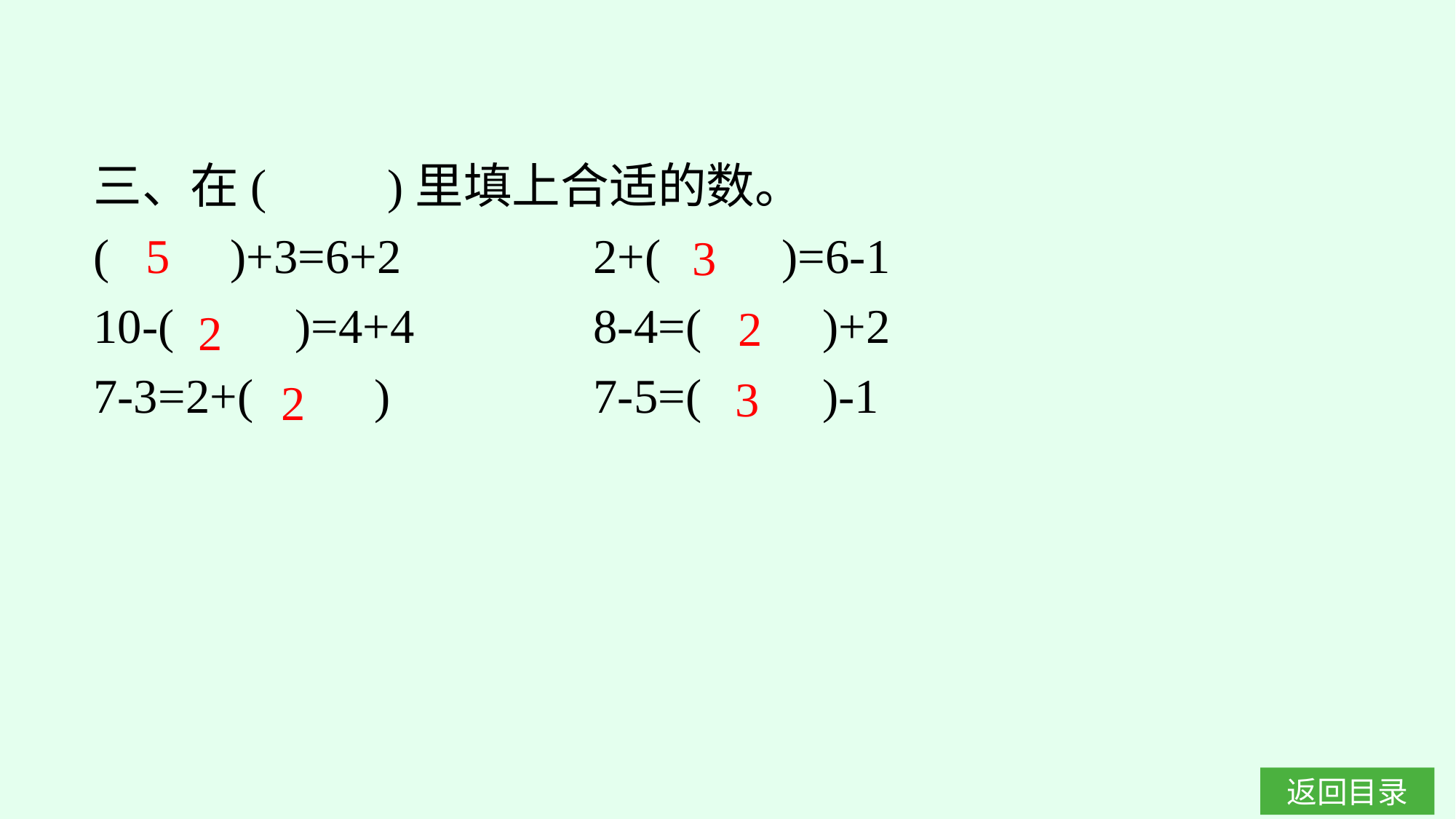

三、在(　　)里填上合适的数。
(　　)+3=6+2		2+(　　)=6-1
10-(　　)=4+4		8-4=(　　)+2
7-3=2+(　　)		7-5=(　　)-1
5
3
2
2
3
2